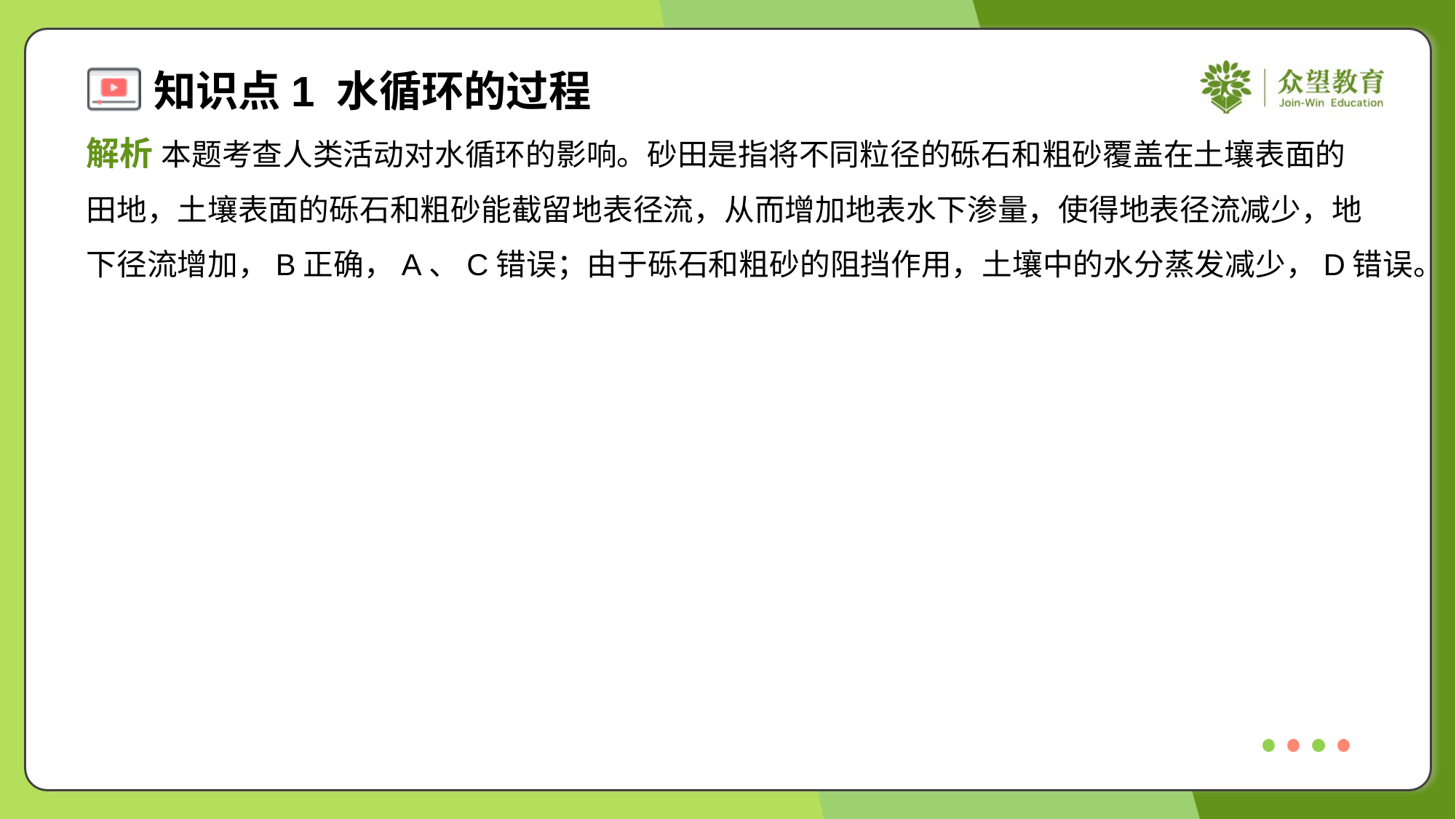

解析 本题考查人类活动对水循环的影响。砂田是指将不同粒径的砾石和粗砂覆盖在土壤表面的
田地，土壤表面的砾石和粗砂能截留地表径流，从而增加地表水下渗量，使得地表径流减少，地
下径流增加，B正确，A、C错误；由于砾石和粗砂的阻挡作用，土壤中的水分蒸发减少，D错误。